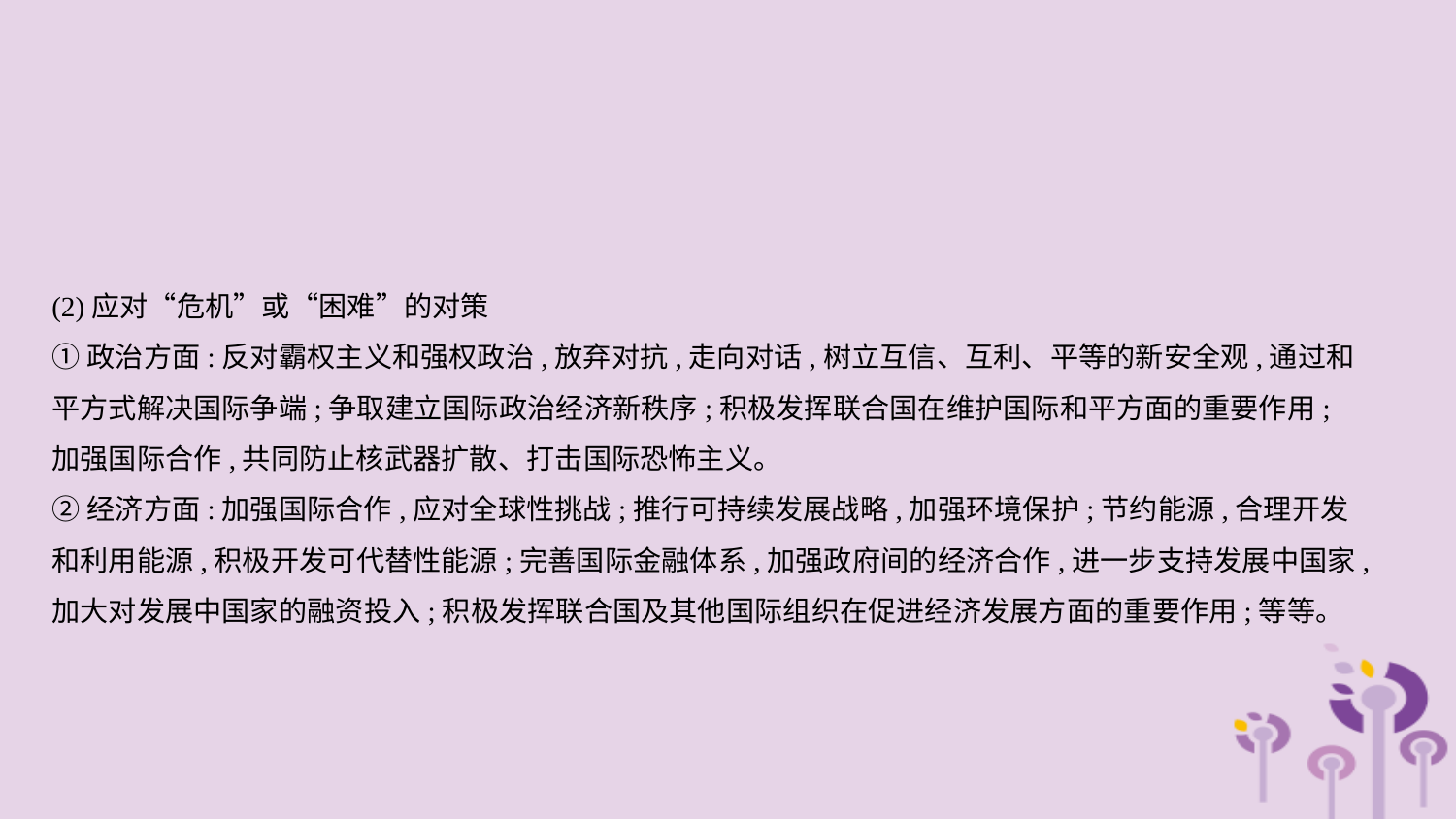

(2)应对“危机”或“困难”的对策
①政治方面:反对霸权主义和强权政治,放弃对抗,走向对话,树立互信、互利、平等的新安全观,通过和平方式解决国际争端;争取建立国际政治经济新秩序;积极发挥联合国在维护国际和平方面的重要作用;加强国际合作,共同防止核武器扩散、打击国际恐怖主义。
②经济方面:加强国际合作,应对全球性挑战;推行可持续发展战略,加强环境保护;节约能源,合理开发和利用能源,积极开发可代替性能源;完善国际金融体系,加强政府间的经济合作,进一步支持发展中国家,加大对发展中国家的融资投入;积极发挥联合国及其他国际组织在促进经济发展方面的重要作用;等等。